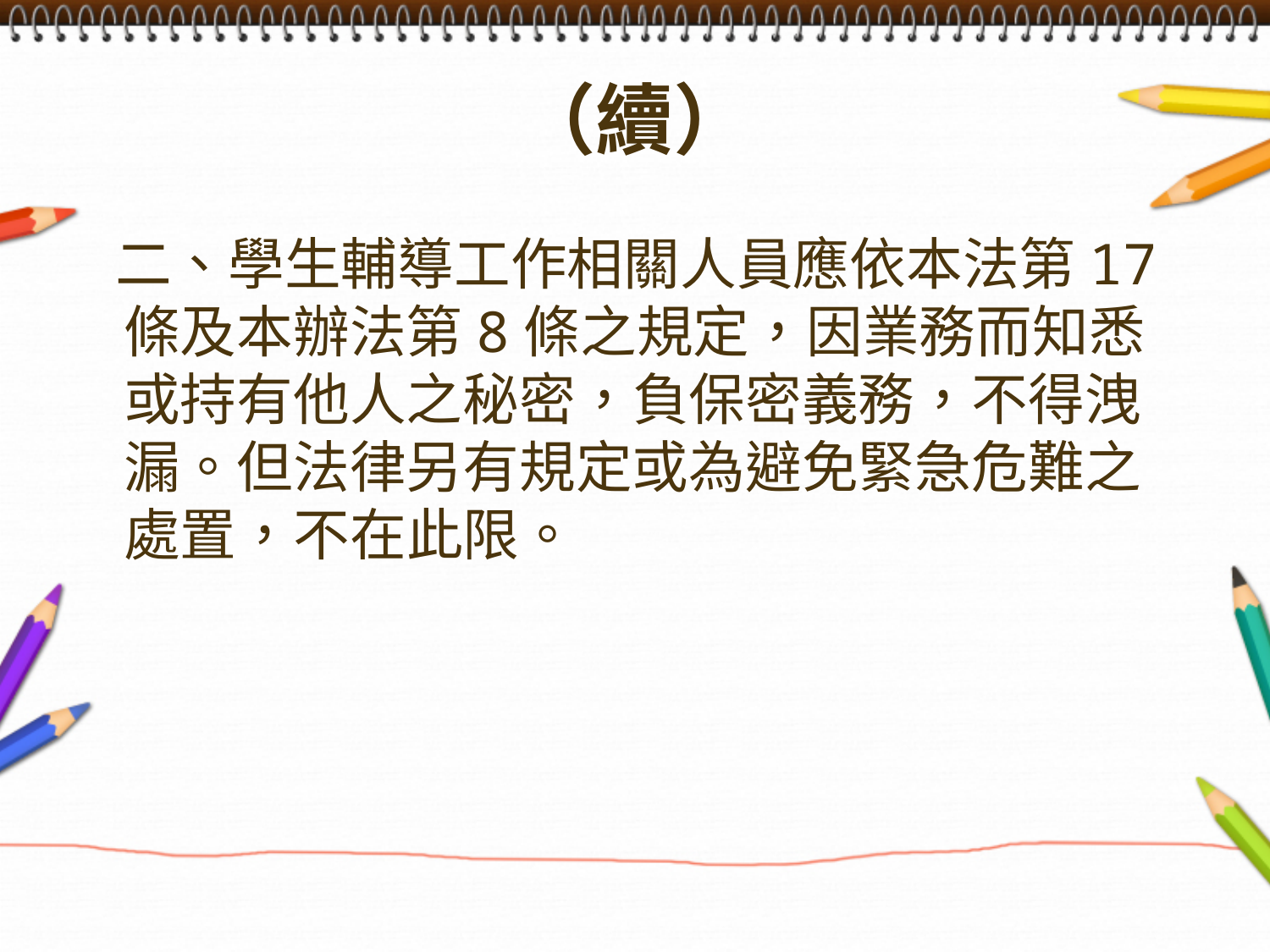

# （續）
  二、學生輔導工作相關人員應依本法第17條及本辦法第8條之規定，因業務而知悉或持有他人之秘密，負保密義務，不得洩漏。但法律另有規定或為避免緊急危難之處置，不在此限。